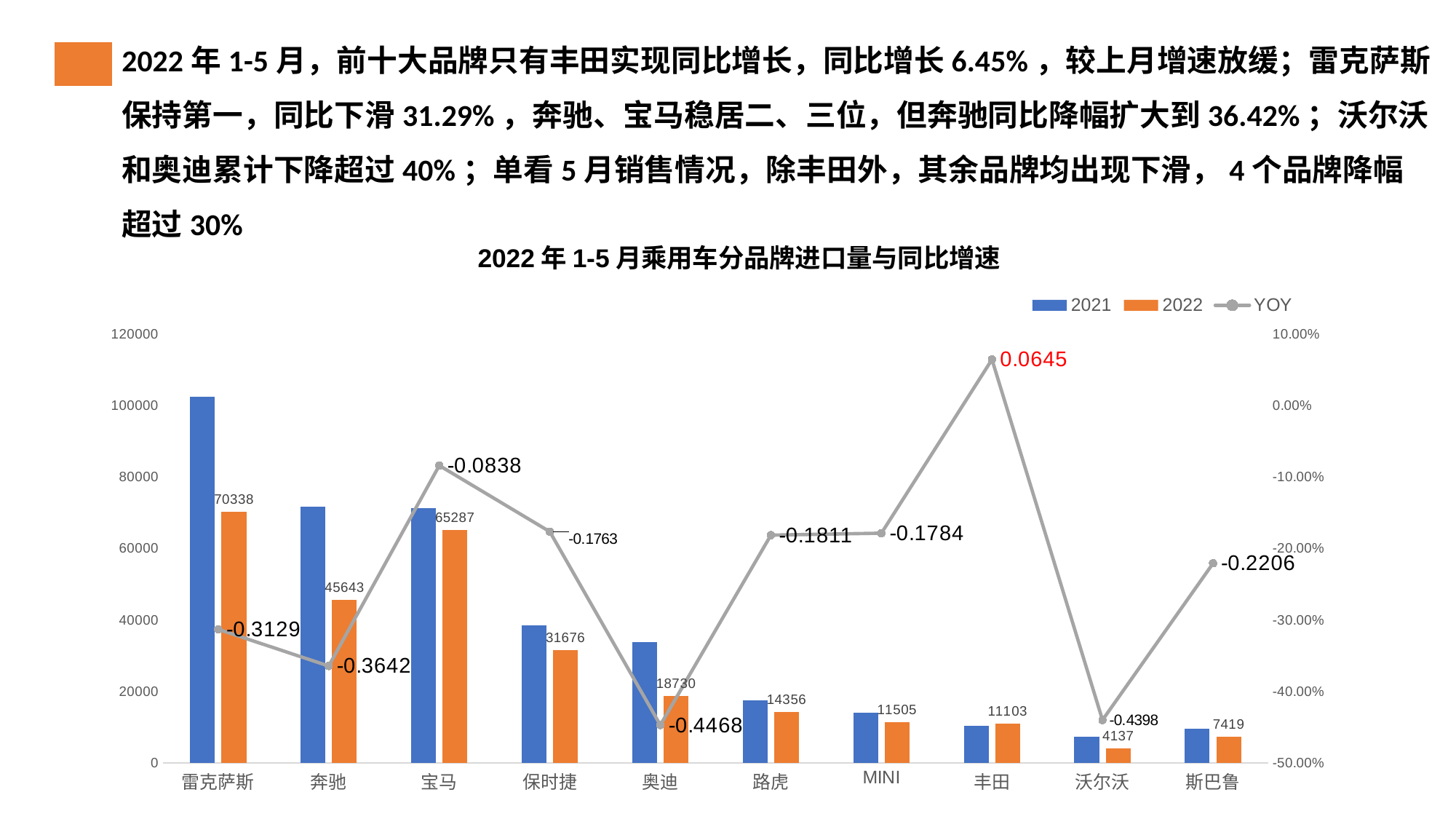

# 2022年1-5月，前十大品牌只有丰田实现同比增长，同比增长6.45%，较上月增速放缓；雷克萨斯保持第一，同比下滑31.29%，奔驰、宝马稳居二、三位，但奔驰同比降幅扩大到36.42%；沃尔沃和奥迪累计下降超过40%；单看5月销售情况，除丰田外，其余品牌均出现下滑，4个品牌降幅超过30%

2022年1-5月乘用车分品牌进口量与同比增速

### Chart

| Category | 2021 | 2022 | YOY |
|---|---|---|---|
| 雷克萨斯 | 102372.0 | 70338.0 | -0.3129 |
| 奔驰 | 71791.0 | 45643.0 | -0.3642 |
| 宝马 | 71255.0 | 65287.0 | -0.0838 |
| 保时捷 | 38457.0 | 31676.0 | -0.1763 |
| 奥迪 | 33855.0 | 18730.0 | -0.4468 |
| 路虎 | 17531.0 | 14356.0 | -0.1811 |
| MINI | 14003.0 | 11505.0 | -0.1784 |
| 丰田 | 10430.0 | 11103.0 | 0.0645 |
| 沃尔沃 | 7385.0 | 4137.0 | -0.4398 |
| 斯巴鲁 | 9519.0 | 7419.0 | -0.2206 |